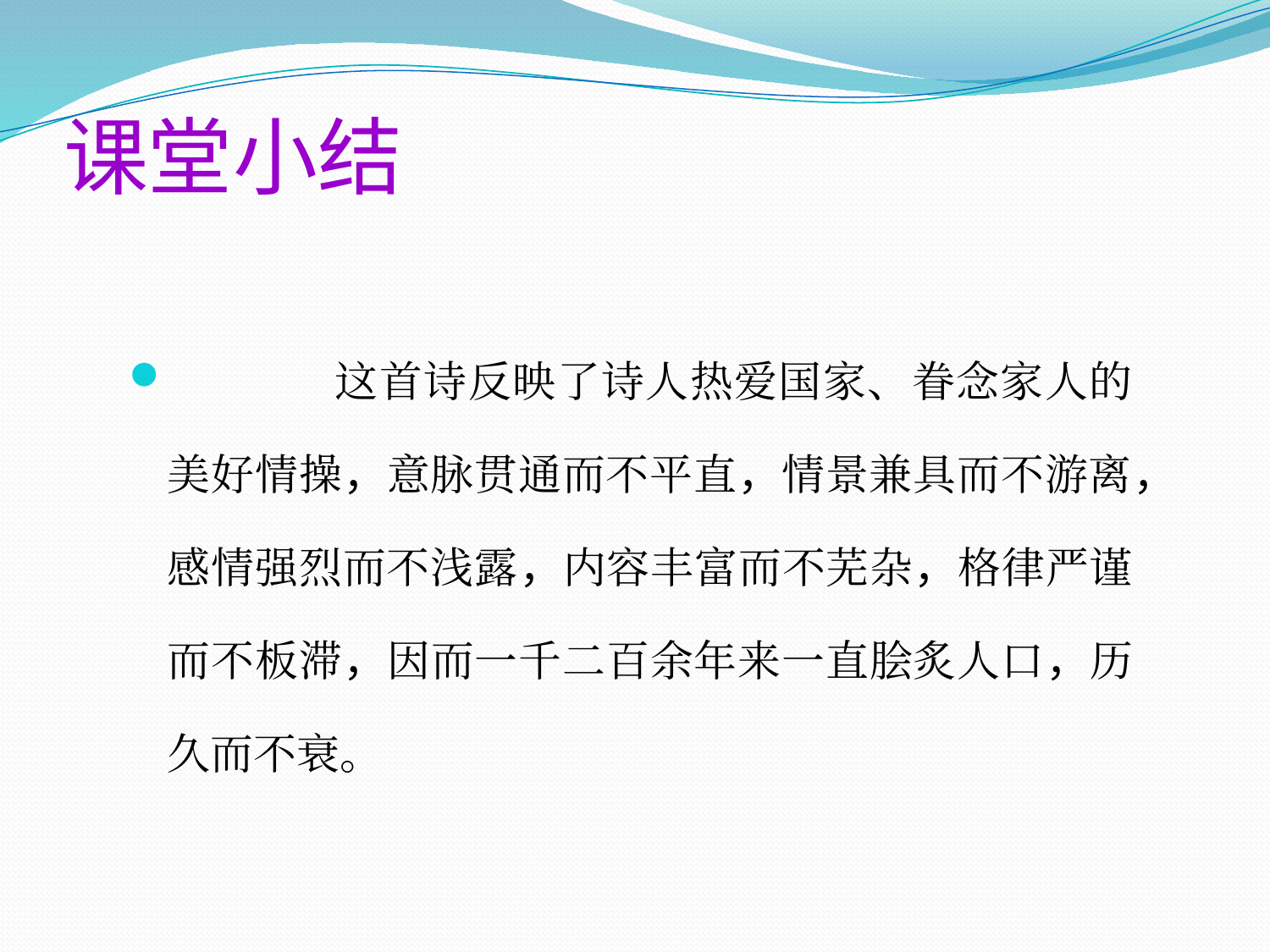

课堂小结
             这首诗反映了诗人热爱国家、眷念家人的美好情操，意脉贯通而不平直，情景兼具而不游离，感情强烈而不浅露，内容丰富而不芜杂，格律严谨而不板滞，因而一千二百余年来一直脍炙人口，历久而不衰。